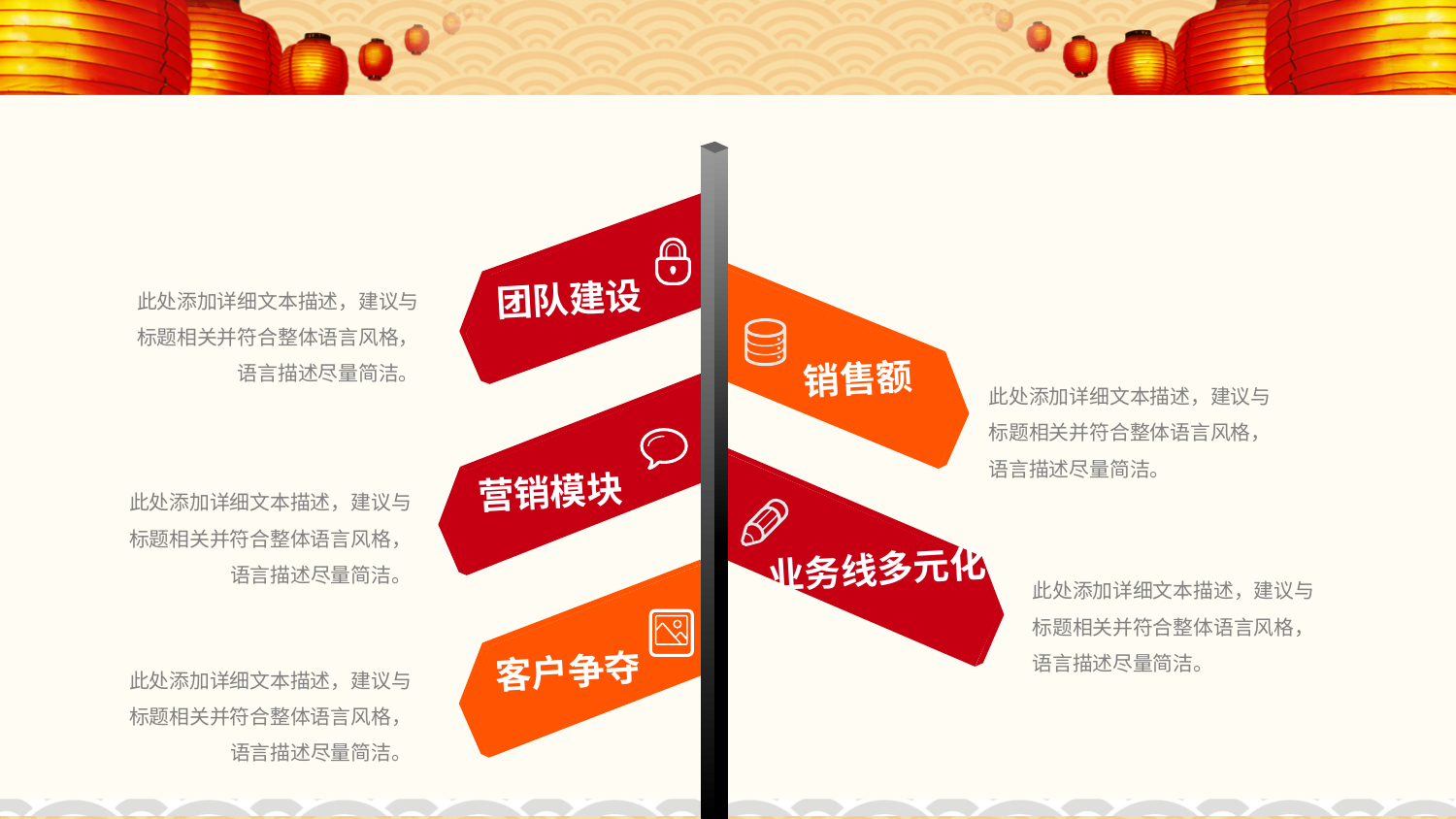

此处添加详细文本描述，建议与标题相关并符合整体语言风格，语言描述尽量简洁。
团队建设

销售额
此处添加详细文本描述，建议与标题相关并符合整体语言风格，语言描述尽量简洁。

营销模块
此处添加详细文本描述，建议与标题相关并符合整体语言风格，语言描述尽量简洁。

业务线多元化
此处添加详细文本描述，建议与标题相关并符合整体语言风格，语言描述尽量简洁。

客户争夺
此处添加详细文本描述，建议与标题相关并符合整体语言风格，语言描述尽量简洁。